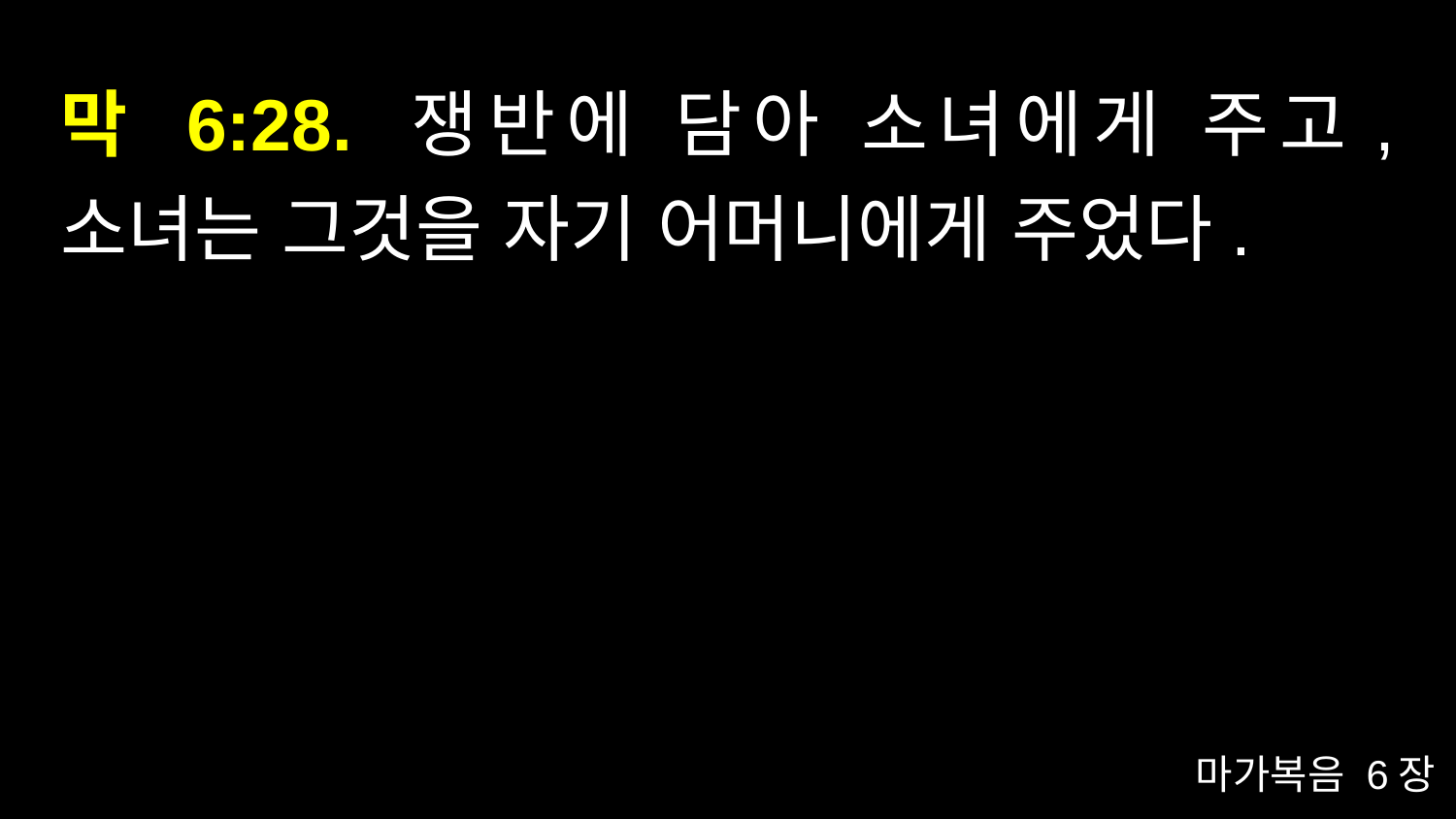

# 막 6:28. 쟁반에 담아 소녀에게 주고, 소녀는 그것을 자기 어머니에게 주었다.
마가복음 6장